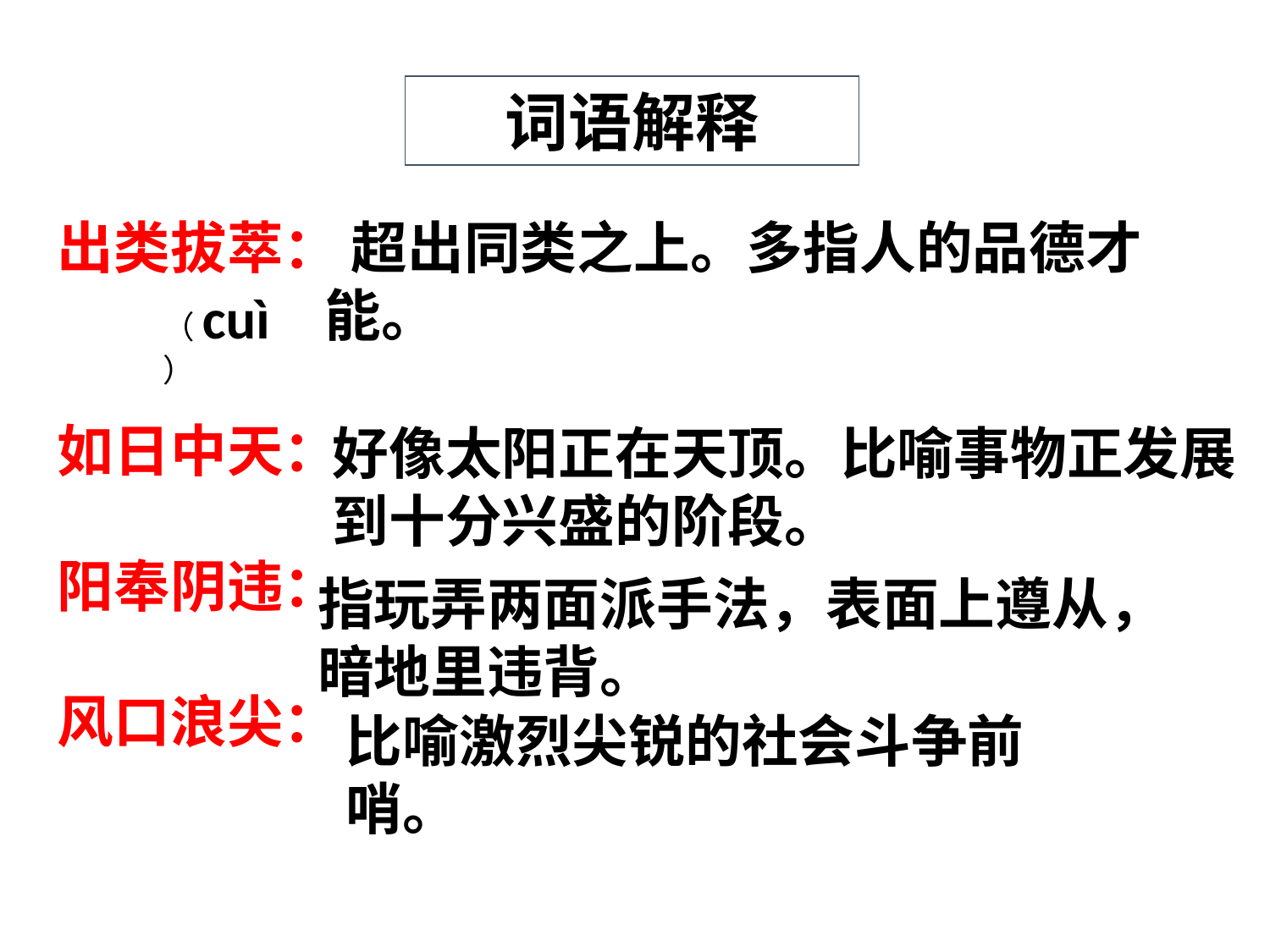

词语解释
出类拔萃：

如日中天：

阳奉阴违：

风口浪尖：
 超出同类之上。多指人的品德才能。
（cuì）

好像太阳正在天顶。比喻事物正发展到十分兴盛的阶段。

指玩弄两面派手法，表面上遵从，暗地里违背。
比喻激烈尖锐的社会斗争前哨。